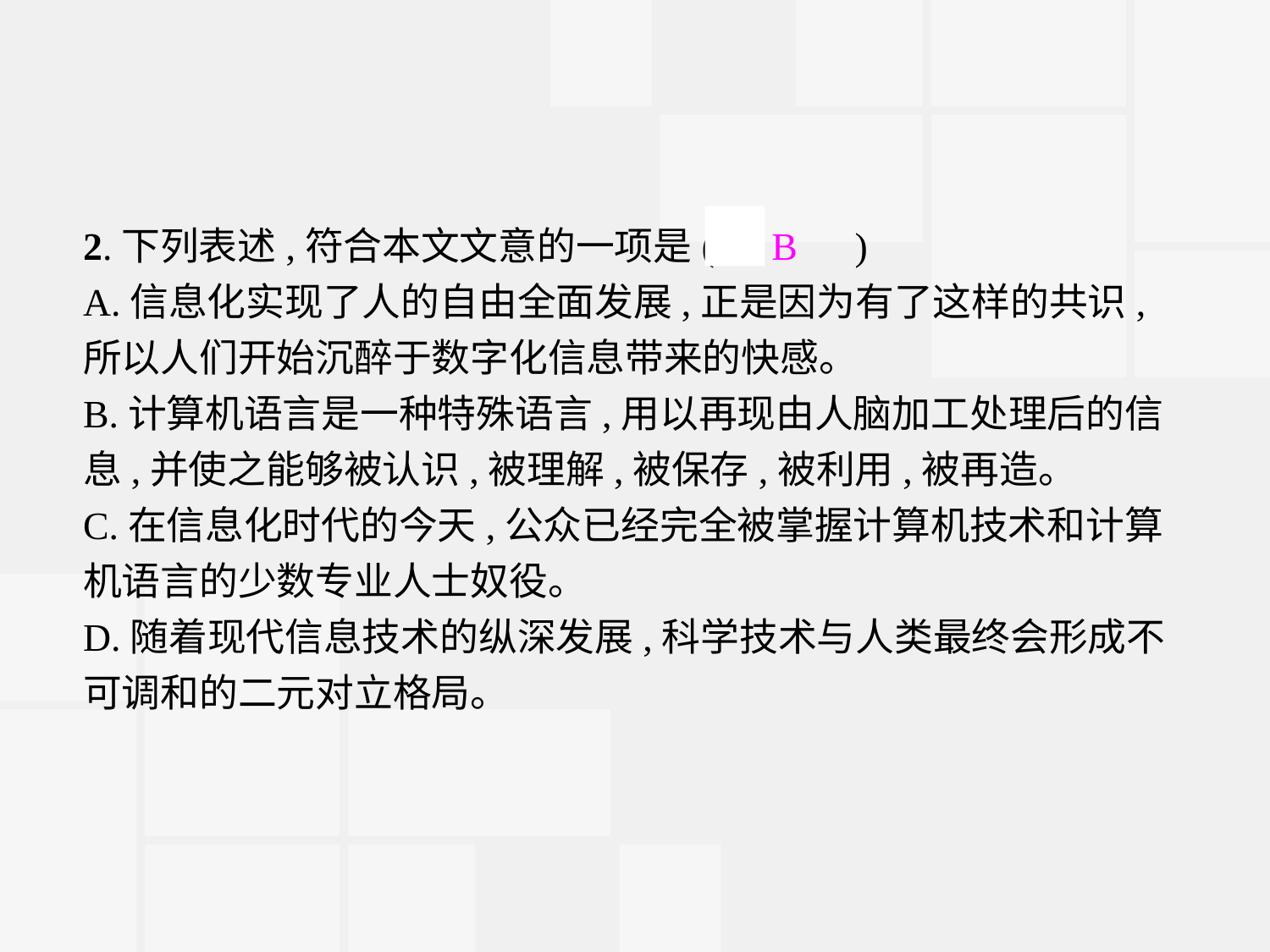

2.下列表述,符合本文文意的一项是(　B　)
A.信息化实现了人的自由全面发展,正是因为有了这样的共识,所以人们开始沉醉于数字化信息带来的快感。
B.计算机语言是一种特殊语言,用以再现由人脑加工处理后的信息,并使之能够被认识,被理解,被保存,被利用,被再造。
C.在信息化时代的今天,公众已经完全被掌握计算机技术和计算机语言的少数专业人士奴役。
D.随着现代信息技术的纵深发展,科学技术与人类最终会形成不可调和的二元对立格局。